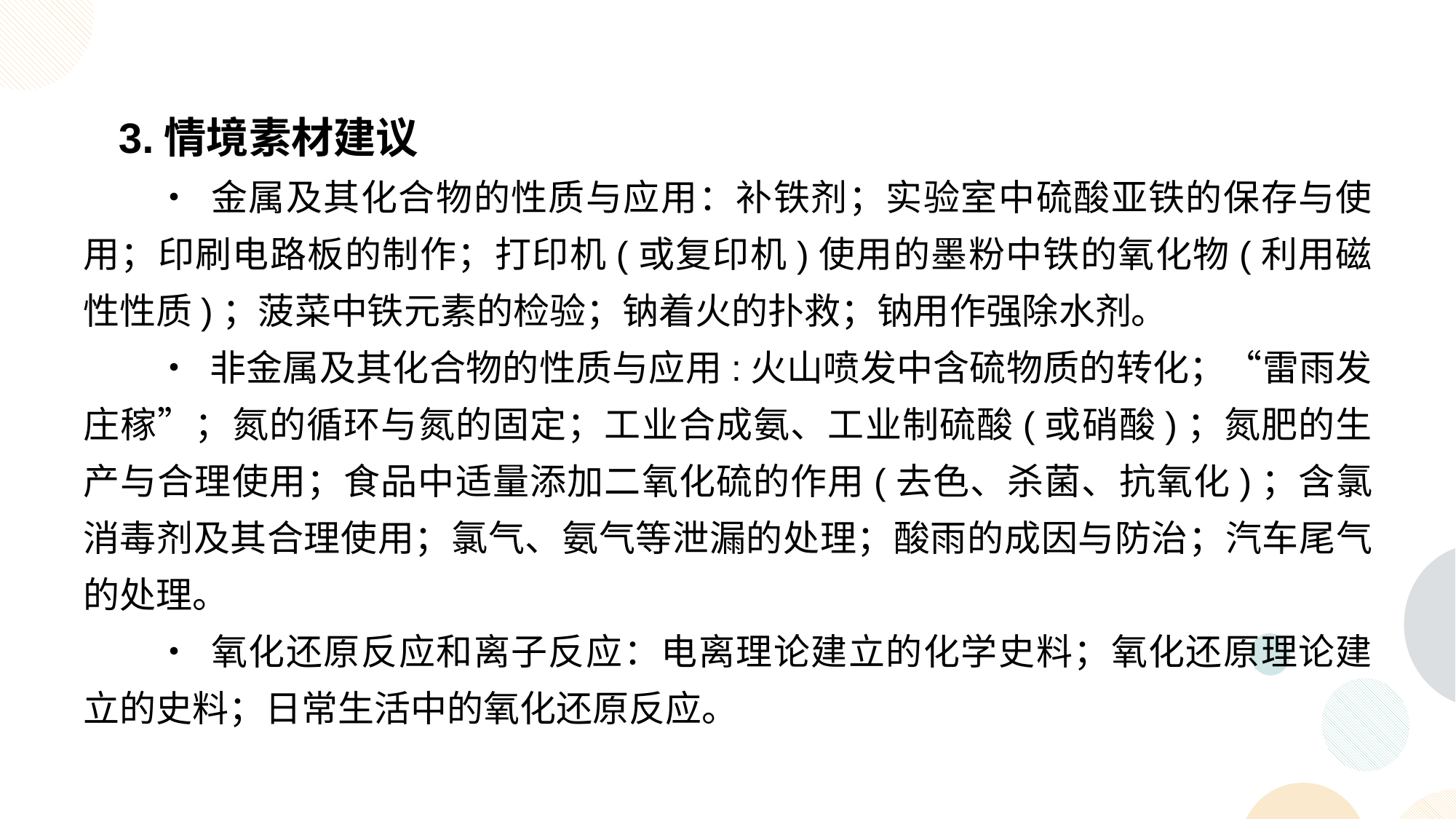

3.情境素材建议
• 金属及其化合物的性质与应用：补铁剂；实验室中硫酸亚铁的保存与使用；印刷电路板的制作；打印机(或复印机)使用的墨粉中铁的氧化物(利用磁性性质)；菠菜中铁元素的检验；钠着火的扑救；钠用作强除水剂。
• 非金属及其化合物的性质与应用:火山喷发中含硫物质的转化；“雷雨发庄稼”；氮的循环与氮的固定；工业合成氨、工业制硫酸(或硝酸)；氮肥的生产与合理使用；食品中适量添加二氧化硫的作用(去色、杀菌、抗氧化)；含氯消毒剂及其合理使用；氯气、氨气等泄漏的处理；酸雨的成因与防治；汽车尾气的处理。
• 氧化还原反应和离子反应：电离理论建立的化学史料；氧化还原理论建立的史料；日常生活中的氧化还原反应。